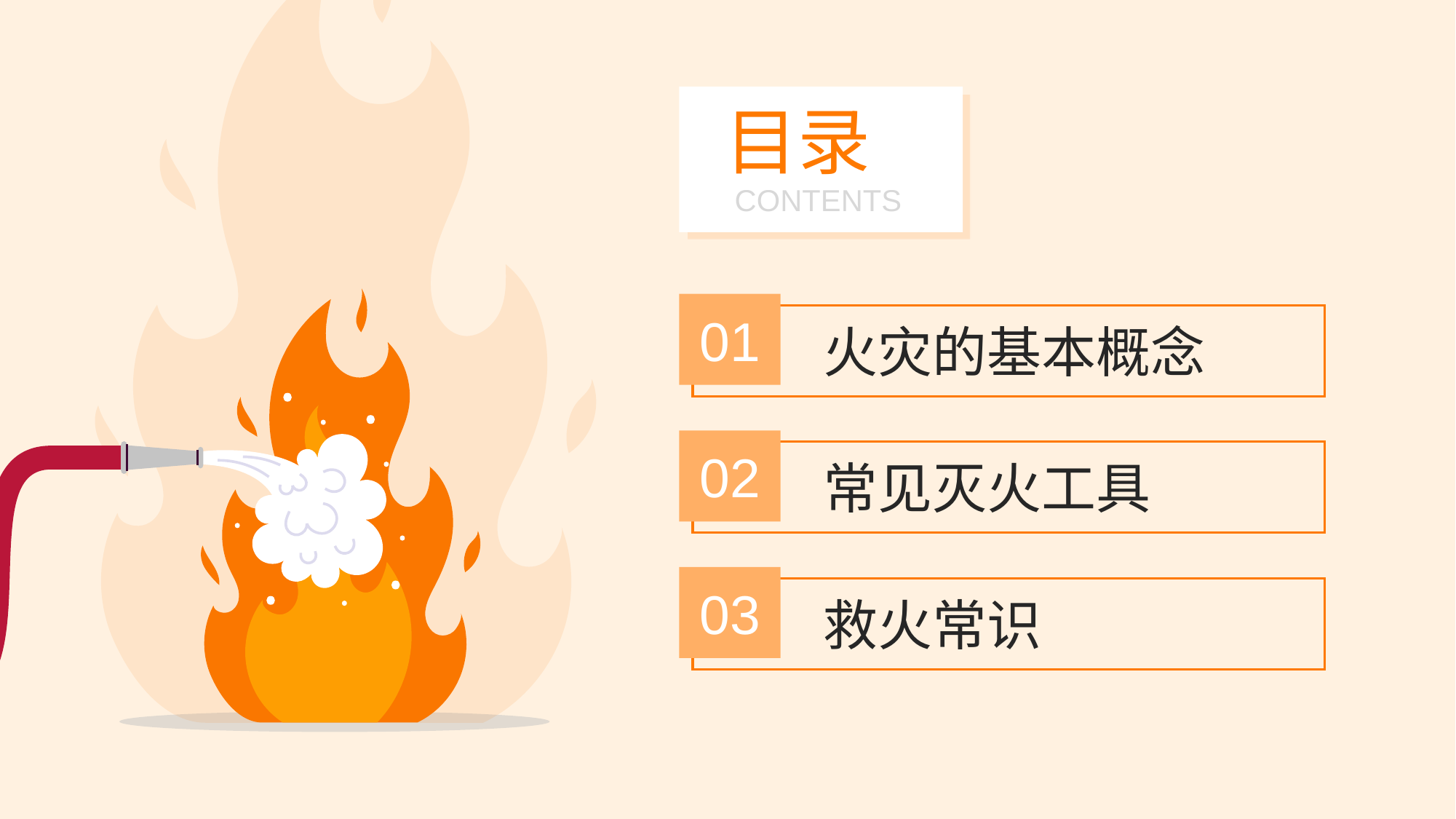

目录
CONTENTS
01

火灾的基本概念
02

常见灭火工具
03

救火常识